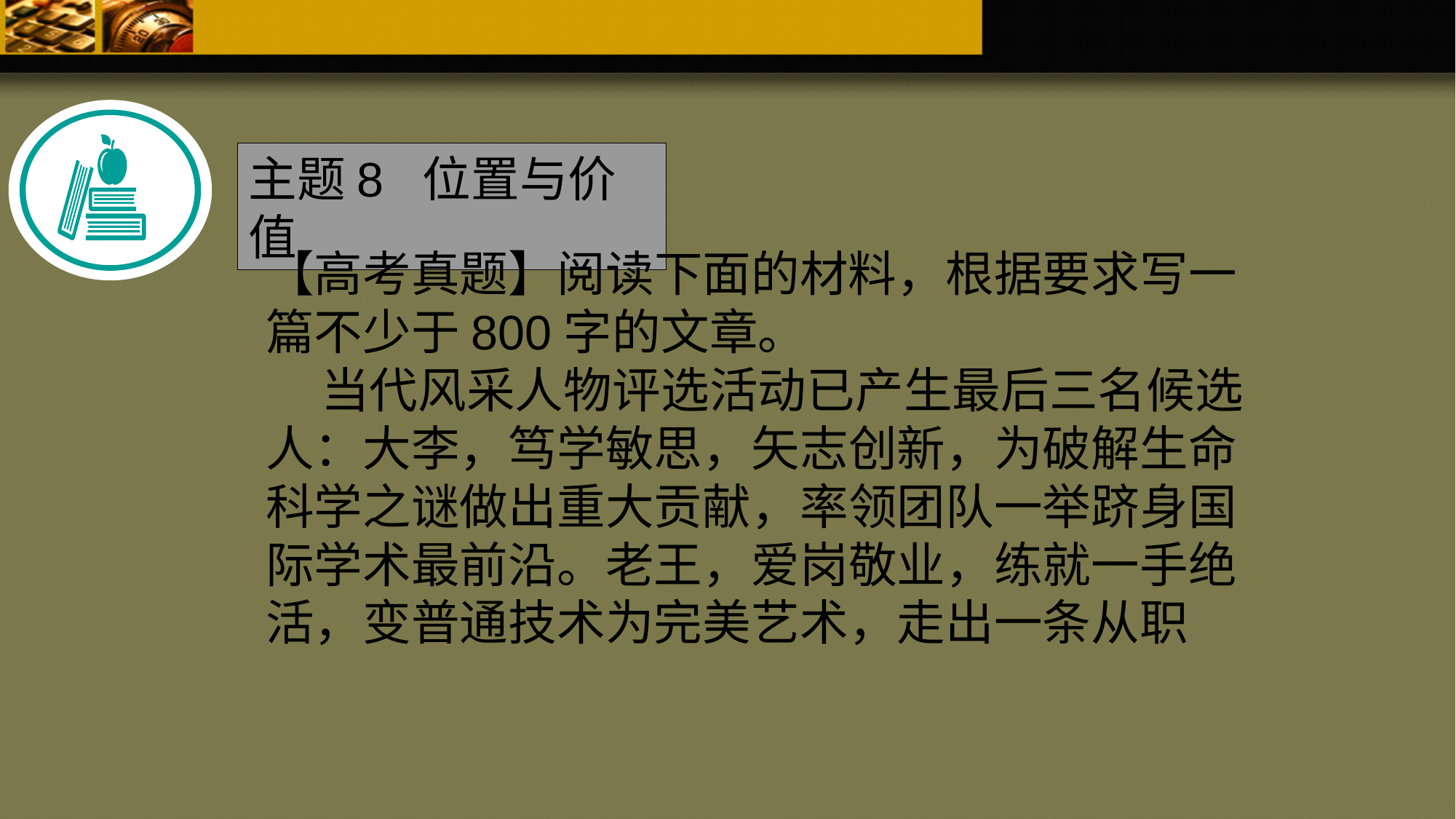

主题8  位置与价值
【高考真题】阅读下面的材料，根据要求写一篇不少于800字的文章。
    当代风采人物评选活动已产生最后三名候选人：大李，笃学敏思，矢志创新，为破解生命科学之谜做出重大贡献，率领团队一举跻身国际学术最前沿。老王，爱岗敬业，练就一手绝活，变普通技术为完美艺术，走出一条从职